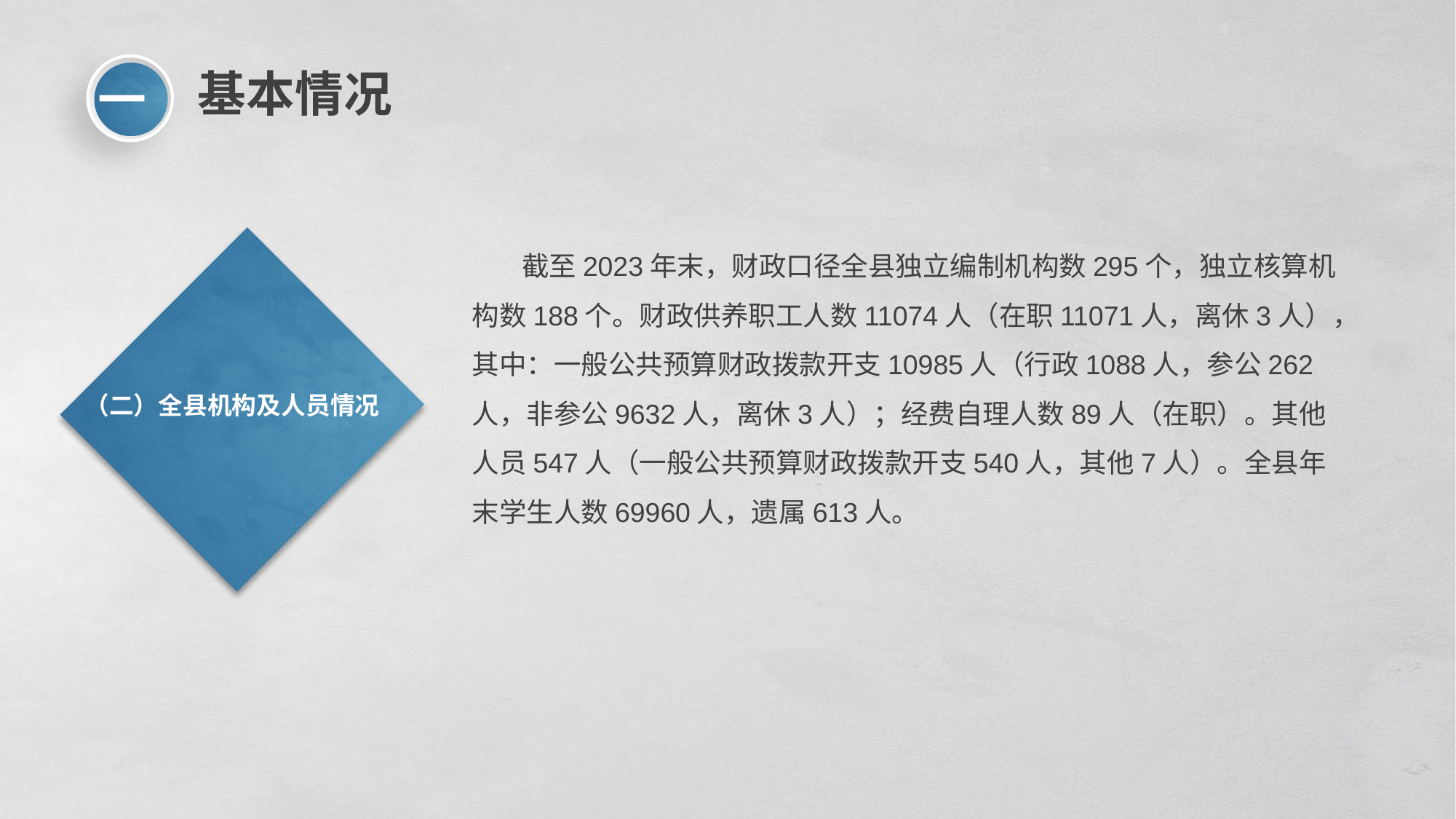

一
（二）全县机构及人员情况

基本情况
       截至2023年末，财政口径全县独立编制机构数295个，独立核算机构数188个。财政供养职工人数11074人（在职11071人，离休3人），其中：一般公共预算财政拨款开支10985人（行政1088人，参公262人，非参公9632人，离休3人）；经费自理人数89人（在职）。其他人员547人（一般公共预算财政拨款开支540人，其他7人）。全县年末学生人数69960人，遗属613人。